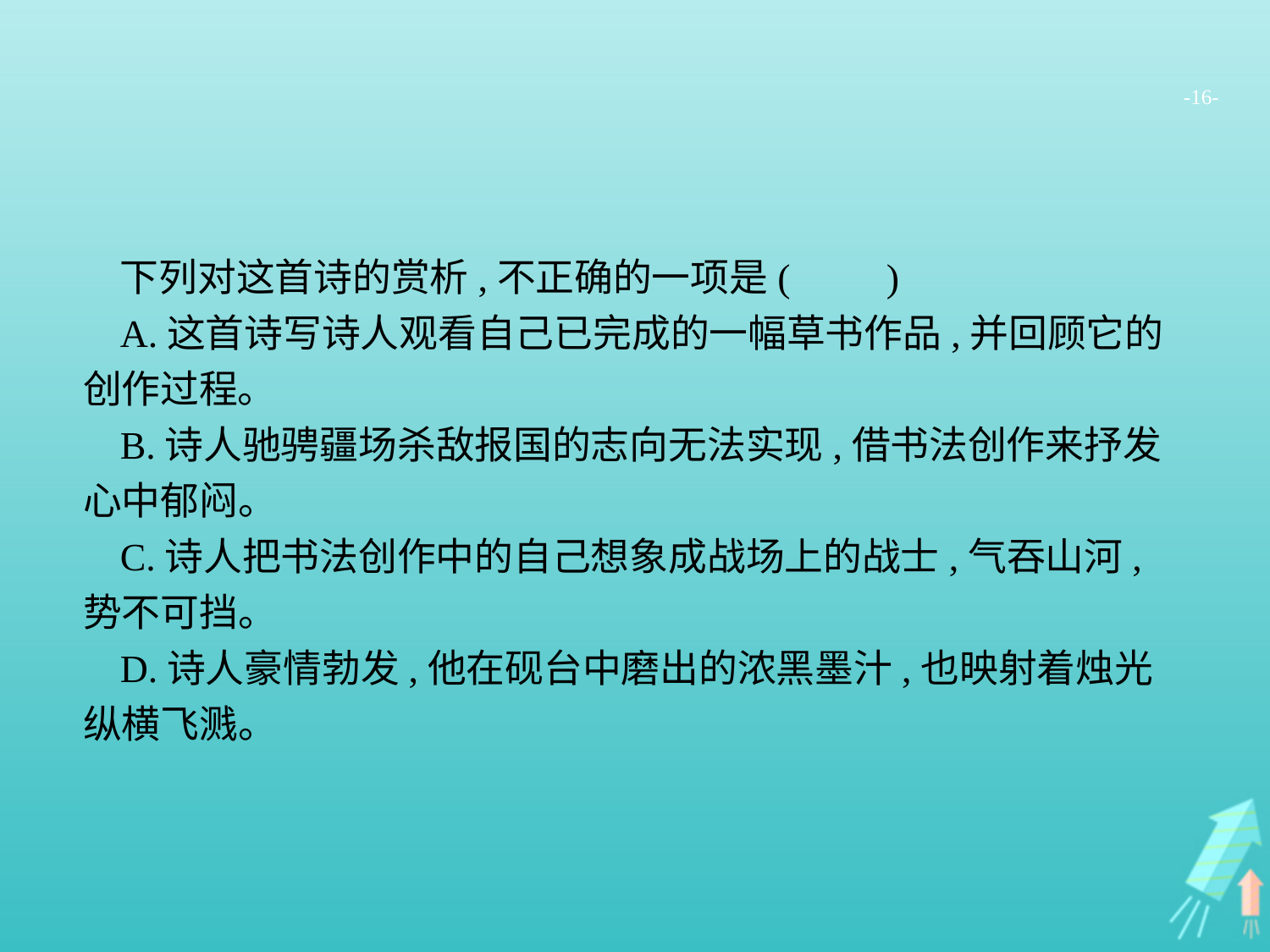

-16-
下列对这首诗的赏析,不正确的一项是(　　)
A.这首诗写诗人观看自己已完成的一幅草书作品,并回顾它的创作过程。
B.诗人驰骋疆场杀敌报国的志向无法实现,借书法创作来抒发心中郁闷。
C.诗人把书法创作中的自己想象成战场上的战士,气吞山河,势不可挡。
D.诗人豪情勃发,他在砚台中磨出的浓黑墨汁,也映射着烛光纵横飞溅。